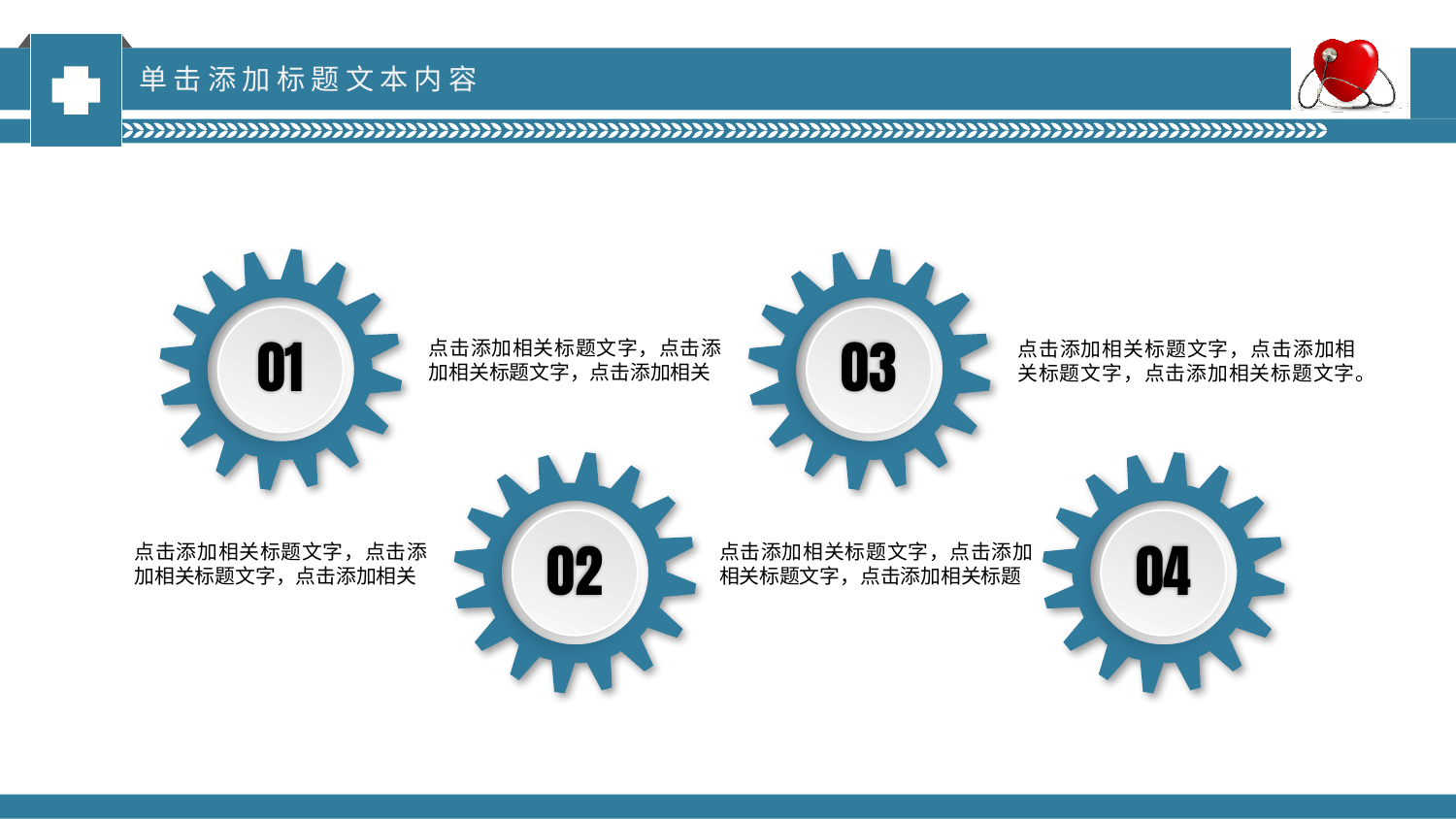

单击添加标题文本内容

01

03
点击添加相关标题文字，点击添加相关标题文字，点击添加相关
点击添加相关标题文字，点击添加相关标题文字，点击添加相关标题文字。

02

04
点击添加相关标题文字，点击添加相关标题文字，点击添加相关
点击添加相关标题文字，点击添加相关标题文字，点击添加相关标题